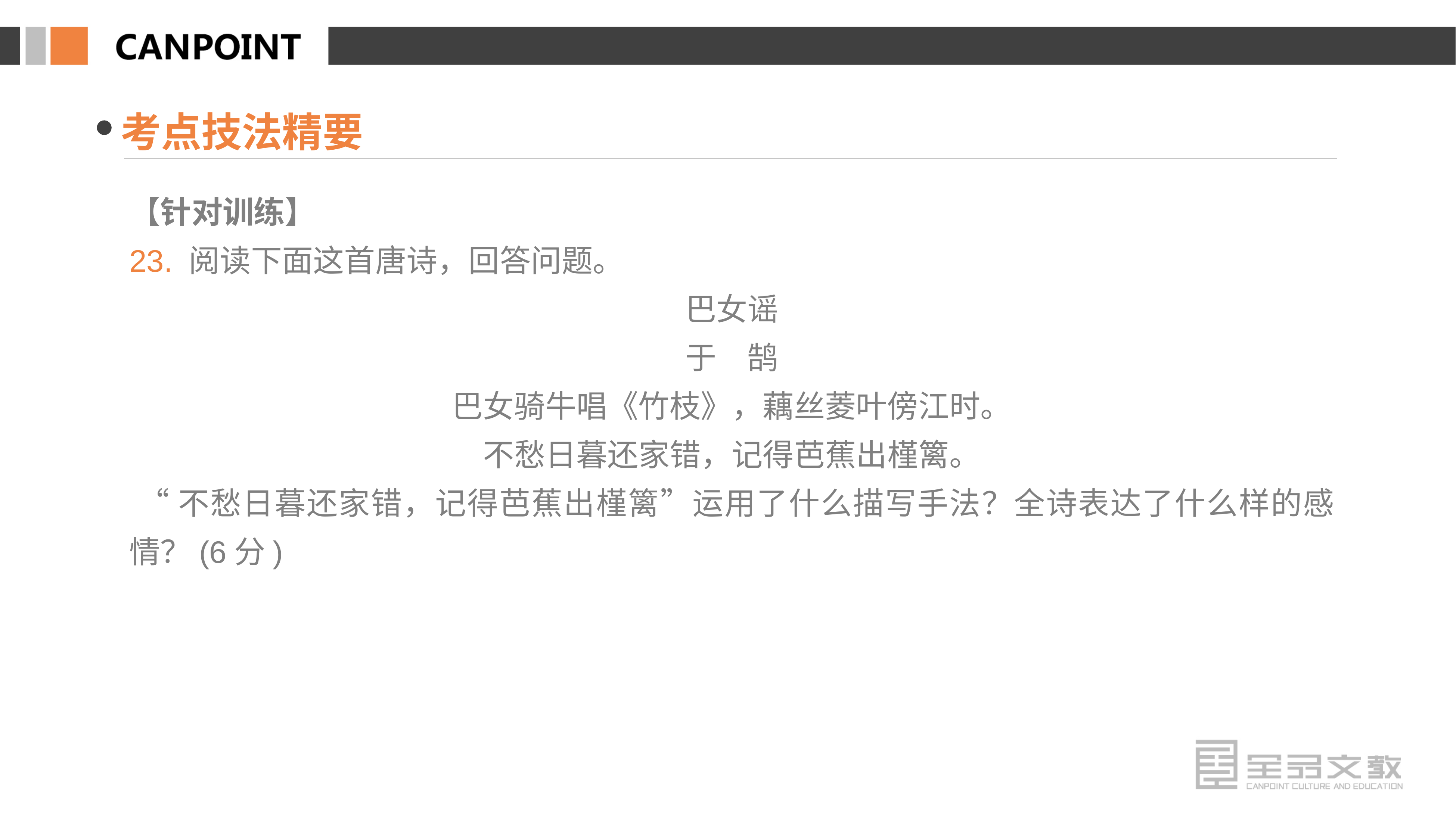

考点技法精要

【针对训练】
23. 阅读下面这首唐诗，回答问题。
巴女谣
于　鹄
巴女骑牛唱《竹枝》，藕丝菱叶傍江时。
不愁日暮还家错，记得芭蕉出槿篱。
 “不愁日暮还家错，记得芭蕉出槿篱”运用了什么描写手法？全诗表达了什么样的感情？(6分)